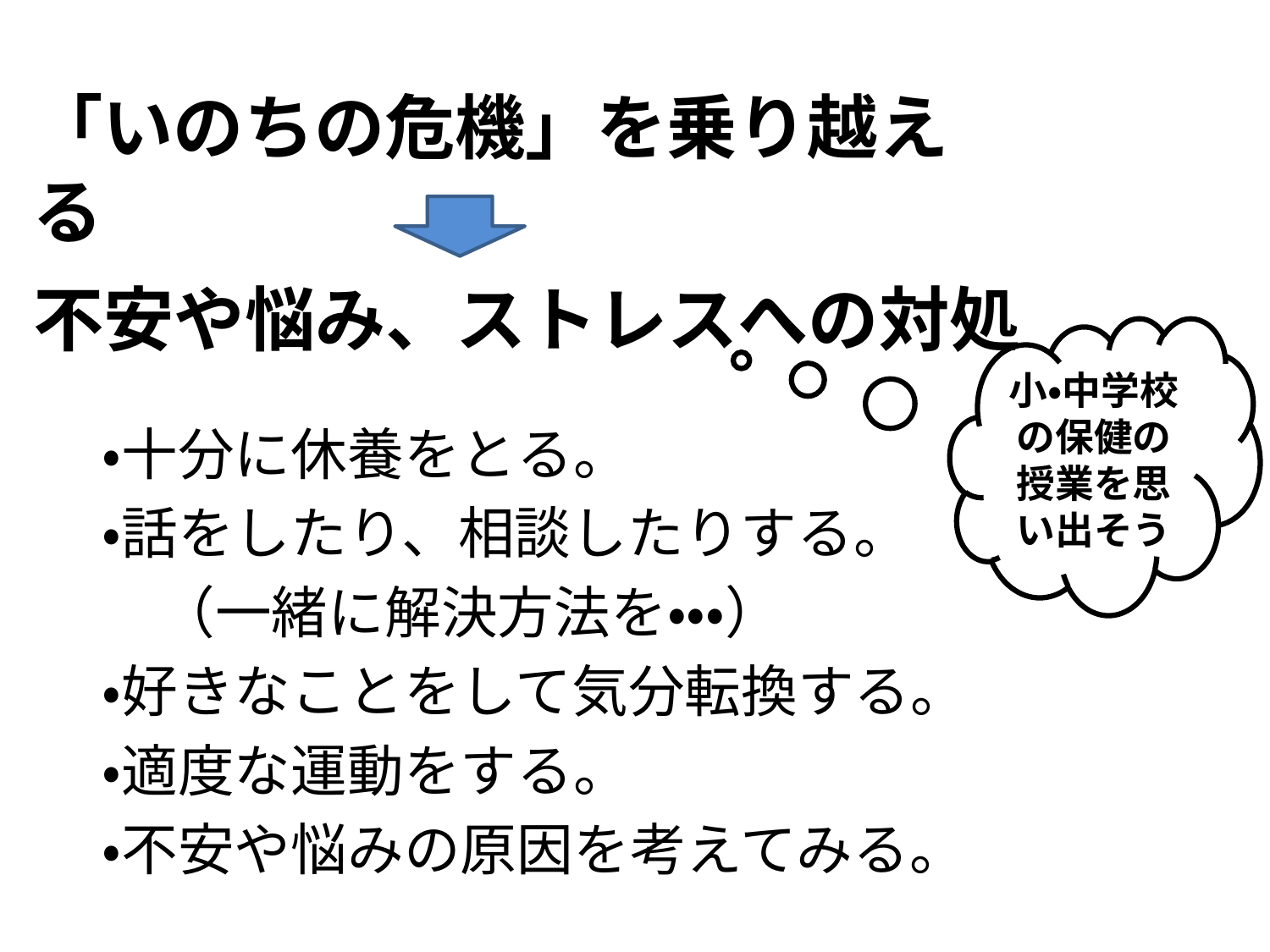

「いのちの危機」を乗り越える

不安や悩み、ストレスへの対処
小・中学校の保健の授業を思い出そう
・十分に休養をとる。
・話をしたり、相談したりする。
　（一緒に解決方法を・・・）
・好きなことをして気分転換する。
・適度な運動をする。
・不安や悩みの原因を考えてみる。